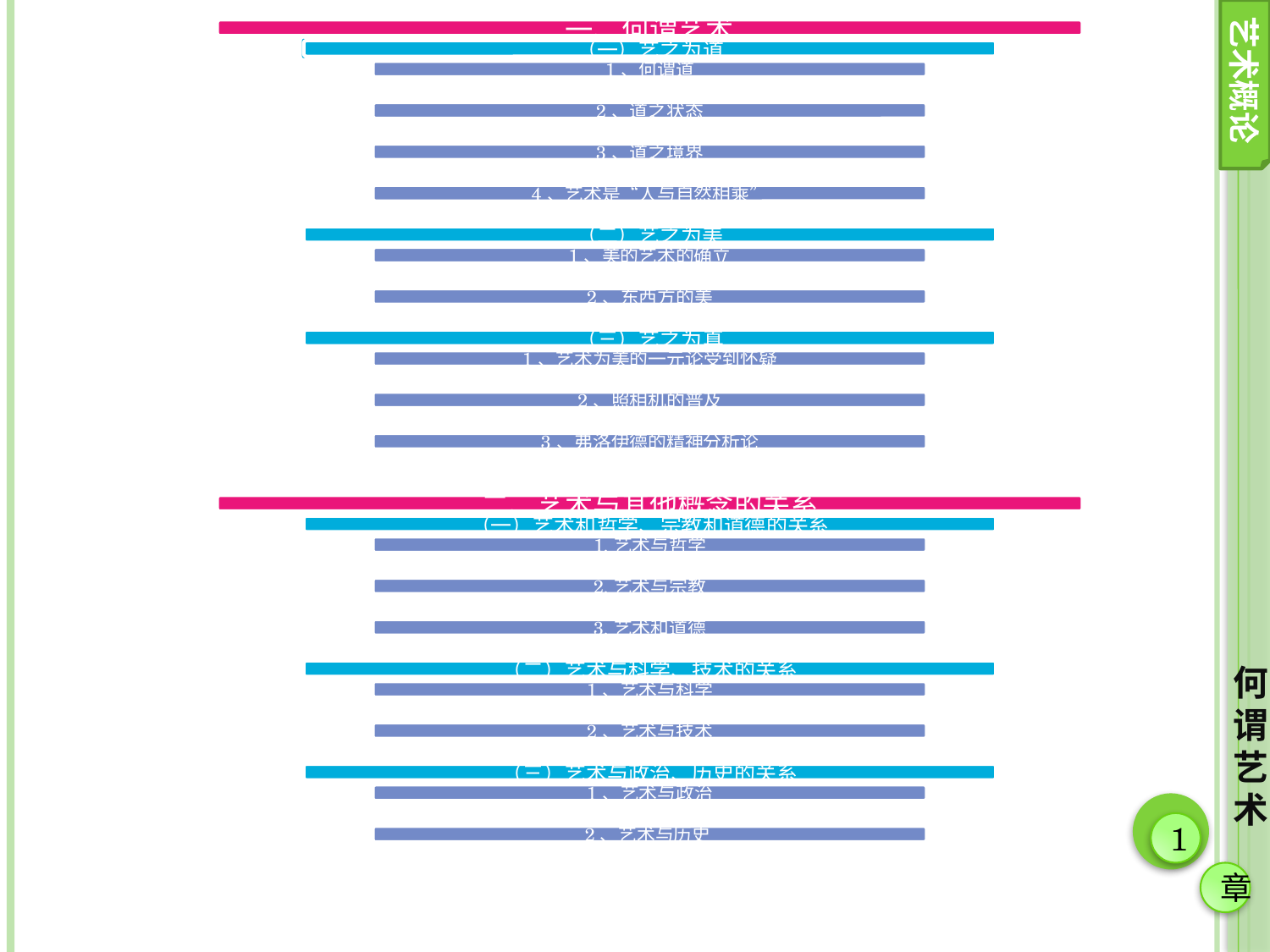

艺术概论
一、何谓艺术
（一）艺之为道
1、何谓道
2、道之状态
3、道之境界
4、艺术是“人与自然相乘”
（二）艺之为美
1、美的艺术的确立
2、东西方的美
（三）艺之为真
1、艺术为美的一元论受到怀疑
2、照相机的普及
3、弗洛伊德的精神分析论
二、艺术与其他概念的关系
（一）艺术和哲学、宗教和道德的关系
1.艺术与哲学
2.艺术与宗教
3.艺术和道德
（二）艺术与科学、技术的关系
1、艺术与科学
2、艺术与技术
（三）艺术与政治、历史的关系
1、艺术与政治
2、艺术与历史
何谓艺术
1
章